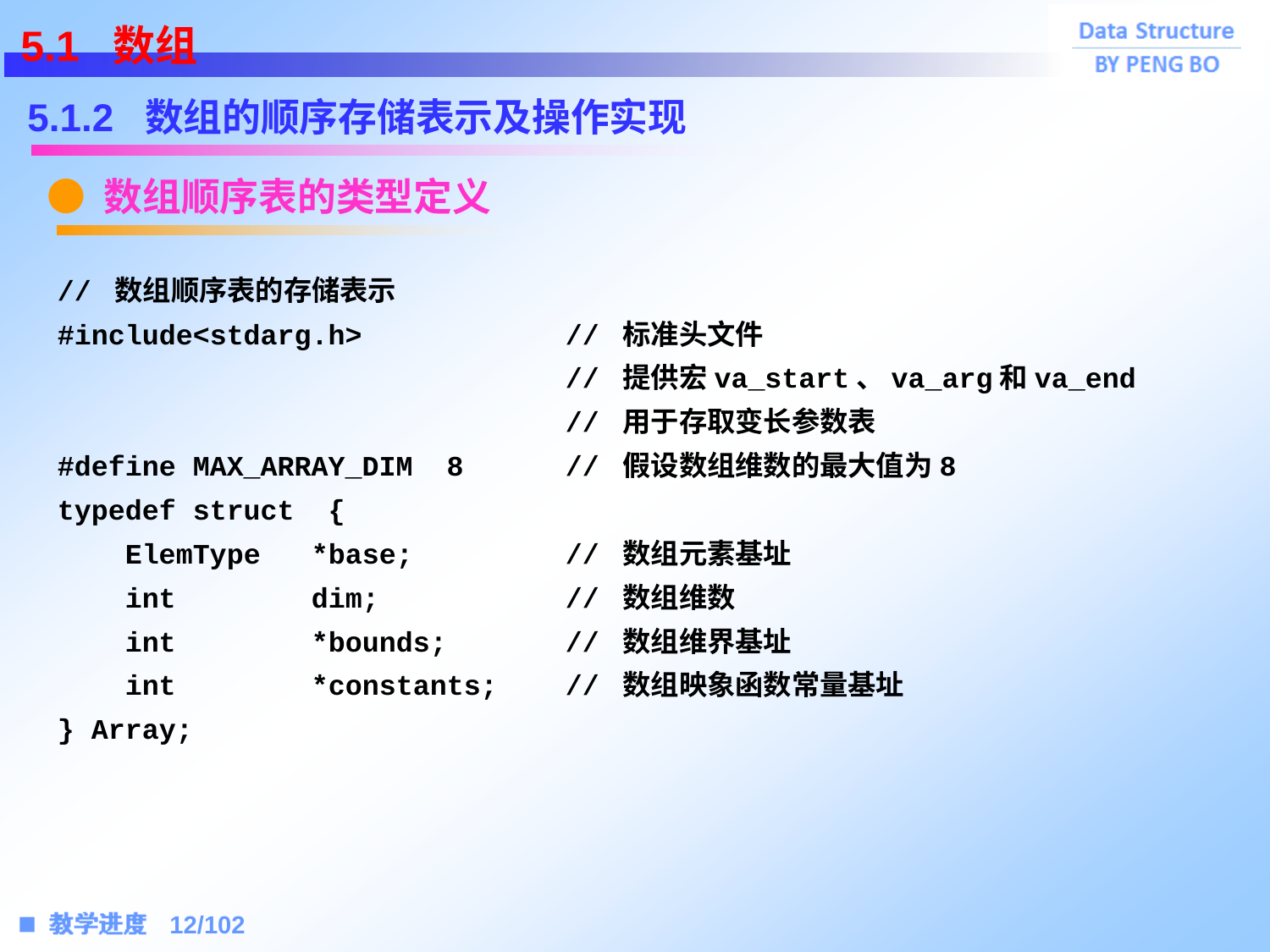

5.1  数组

5.1.2  数组的顺序存储表示及操作实现

● 数组顺序表的类型定义

// 数组顺序表的存储表示
#include<stdarg.h>		// 标准头文件
				// 提供宏va_start、va_arg和va_end
				// 用于存取变长参数表
#define MAX_ARRAY_DIM  8	// 假设数组维数的最大值为8
typedef struct  {
    ElemType	*base;		// 数组元素基址
    int		dim;		// 数组维数
    int		*bounds;	// 数组维界基址
    int		*constants;	// 数组映象函数常量基址
} Array;